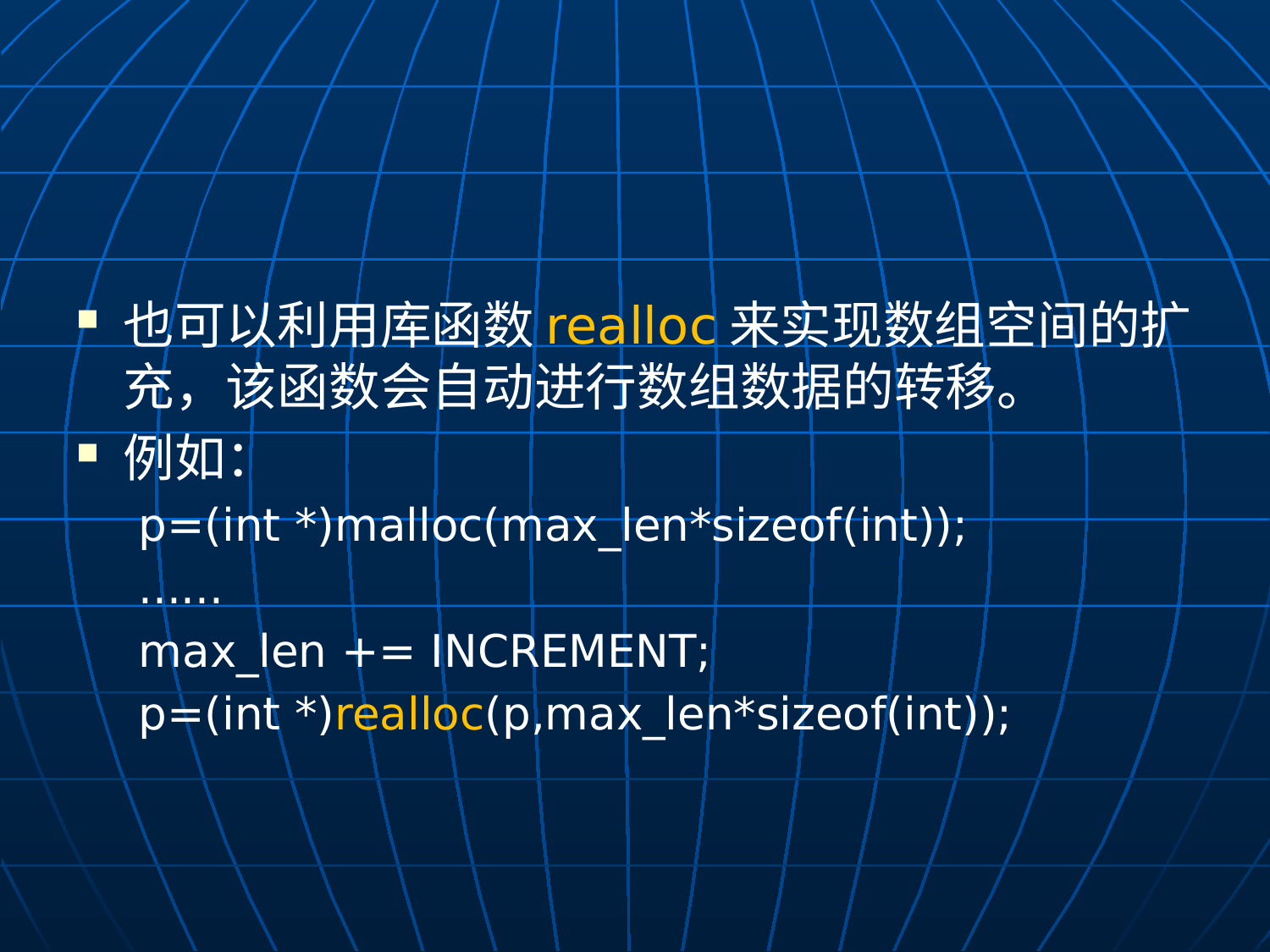

#
也可以利用库函数realloc来实现数组空间的扩充，该函数会自动进行数组数据的转移。
例如：
p=(int *)malloc(max_len*sizeof(int));
......
max_len += INCREMENT;
p=(int *)realloc(p,max_len*sizeof(int));